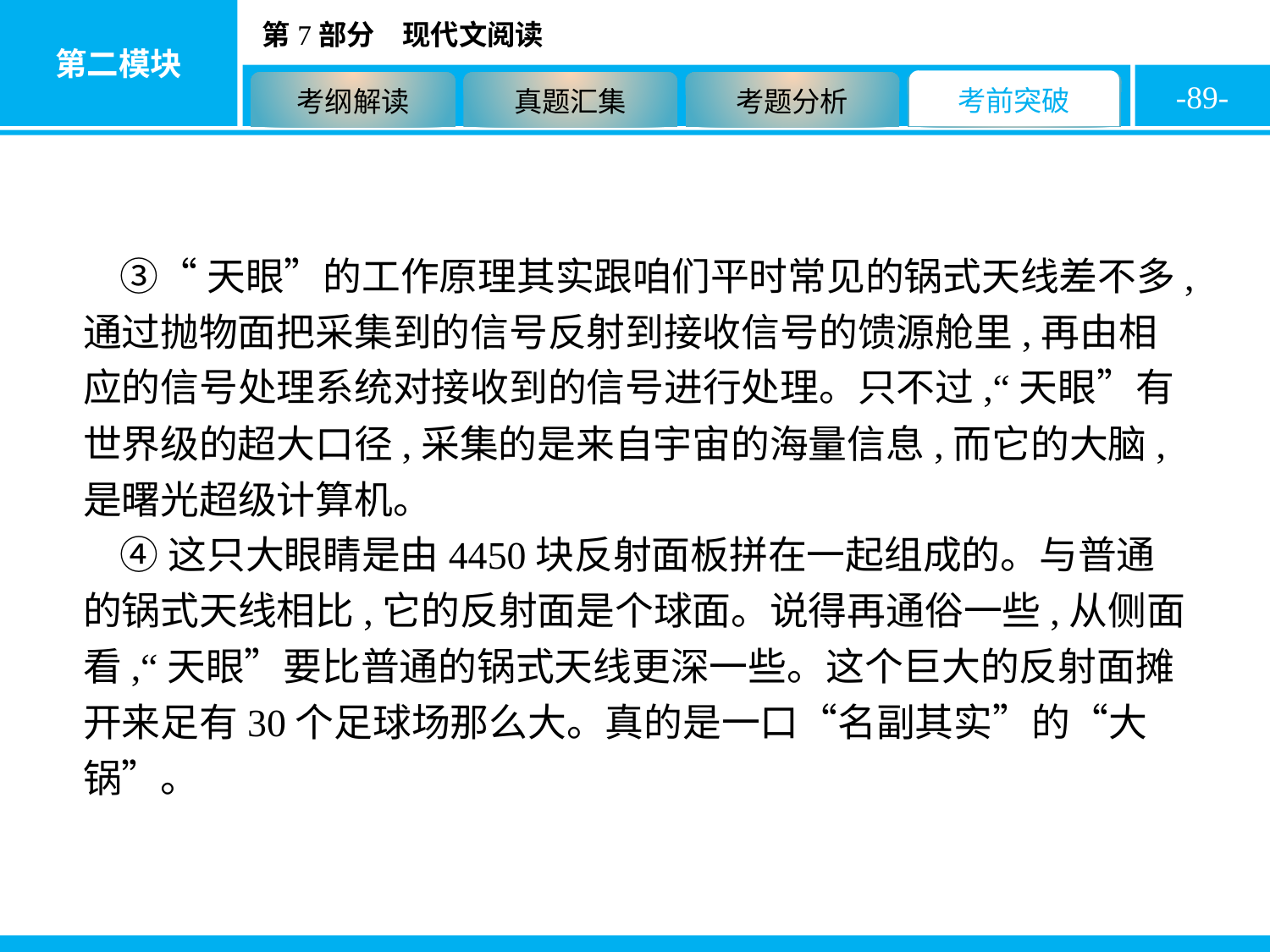

-89-
③“天眼”的工作原理其实跟咱们平时常见的锅式天线差不多,通过抛物面把采集到的信号反射到接收信号的馈源舱里,再由相应的信号处理系统对接收到的信号进行处理。只不过,“天眼”有世界级的超大口径,采集的是来自宇宙的海量信息,而它的大脑,是曙光超级计算机。
④这只大眼睛是由4450块反射面板拼在一起组成的。与普通的锅式天线相比,它的反射面是个球面。说得再通俗一些,从侧面看,“天眼”要比普通的锅式天线更深一些。这个巨大的反射面摊开来足有30个足球场那么大。真的是一口“名副其实”的“大锅”。